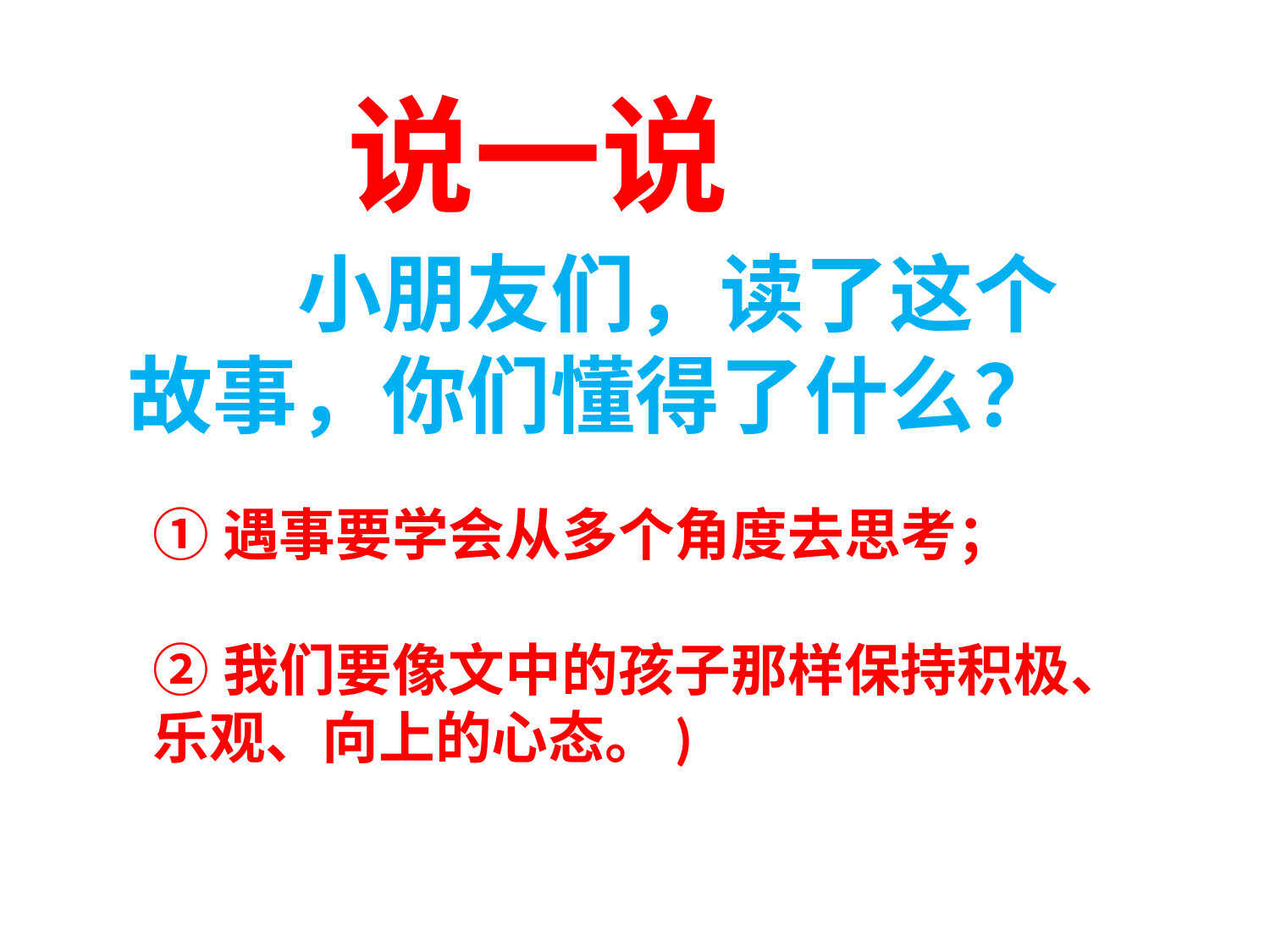

说一说
　　小朋友们，读了这个故事，你们懂得了什么？
①遇事要学会从多个角度去思考；

②我们要像文中的孩子那样保持积极、乐观、向上的心态。)